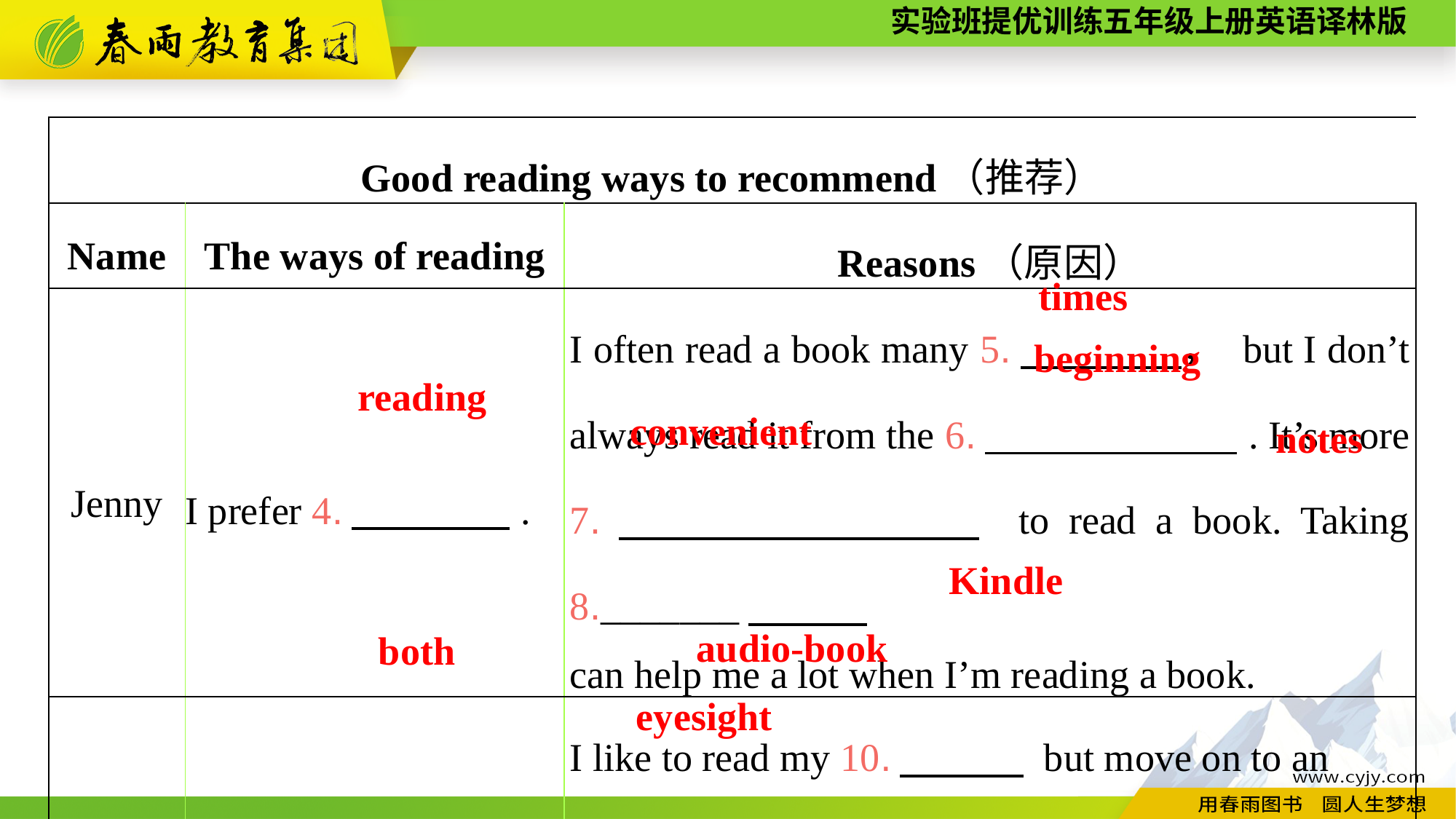

| Good reading ways to recommend（推荐） |  |  |
| --- | --- | --- |
| Name | The ways of reading | Reasons（原因） |
| Jenny | I prefer 4.　　　　. | I often read a book many 5.　　　　， but I don’t always read it from the 6.　 　　　. It’s more 7.　　 　 to read a book. Taking 8.\_\_\_\_\_\_\_　　　 can help me a lot when I’m reading a book. |
| Daniel | I enjoy 9.　　　　. | I like to read my 10.　　 but move on to an 11.　 　 at night. It helps protect my 12.　　　　. |
times
beginning
reading
convenient
notes
Kindle
audio-book
both
eyesight